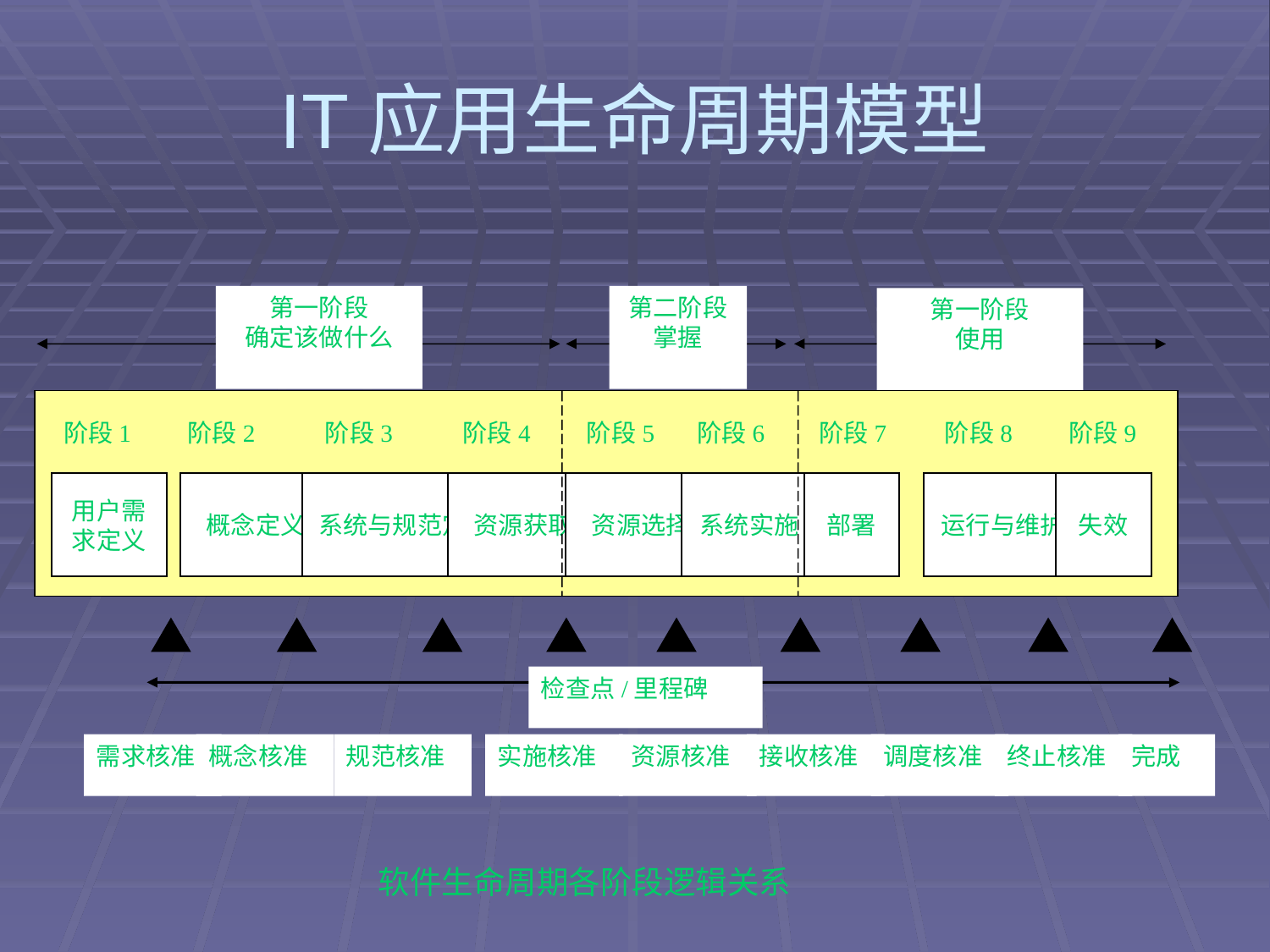

# IT应用生命周期模型
第一阶段
确定该做什么
第二阶段
掌握
第一阶段
使用

阶段1
阶段2
阶段3
阶段4
阶段5
阶段6
阶段7
阶段8
阶段9
用户需
求定义
概念定义
系统与规范定义
资源获取
资源选择
系统实施
部署
运行与维护
失效

检查点/里程碑
需求核准
概念核准
规范核准
实施核准
资源核准
接收核准
调度核准
终止核准
完成
软件生命周期各阶段逻辑关系